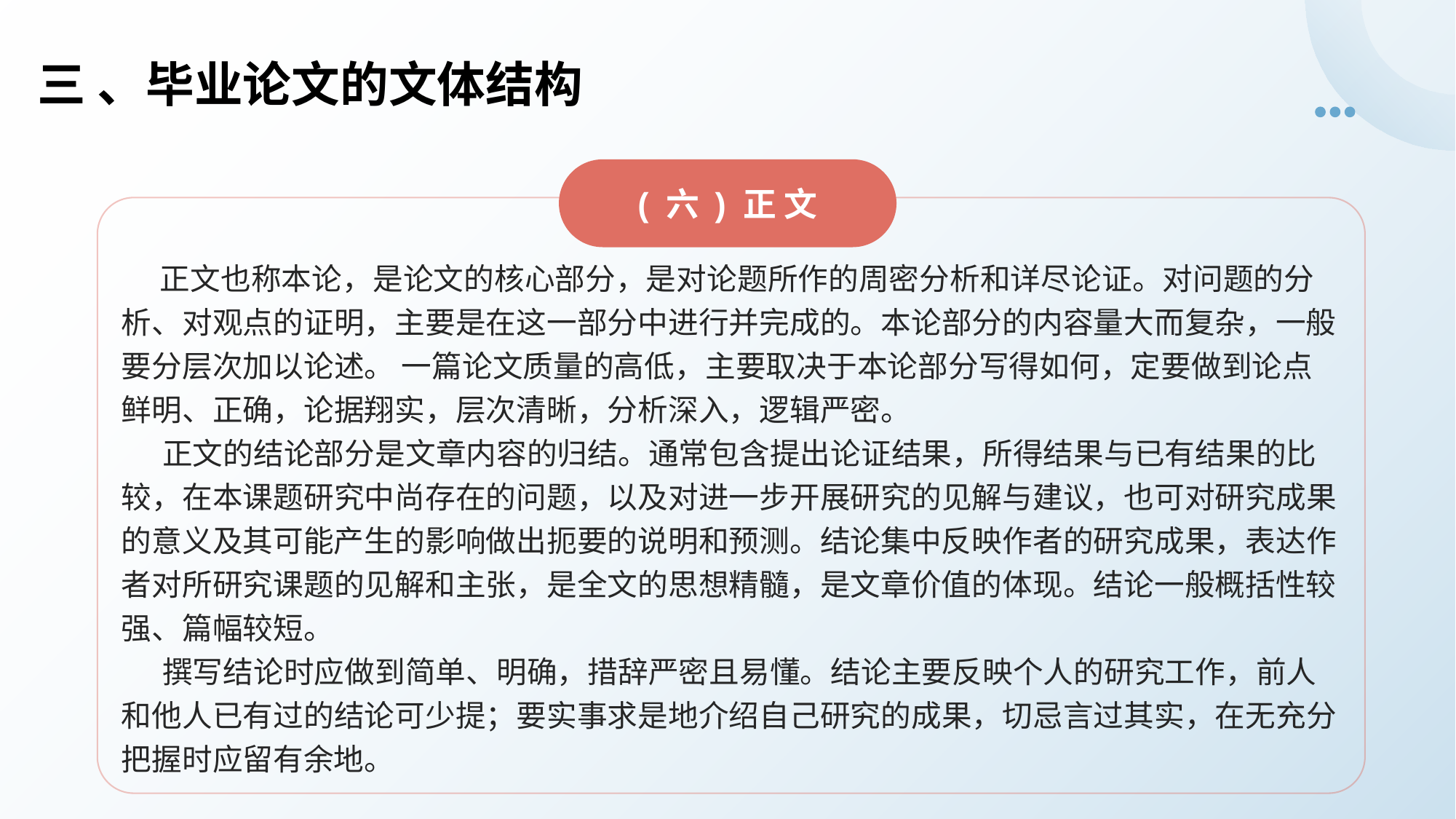

# 三 、毕业论文的文体结构
( 六 ) 正 文

     正文也称本论，是论文的核心部分，是对论题所作的周密分析和详尽论证。对问题的分析、对观点的证明，主要是在这一部分中进行并完成的。本论部分的内容量大而复杂，一般要分层次加以论述。 一篇论文质量的高低，主要取决于本论部分写得如何，定要做到论点鲜明、正确，论据翔实，层次清晰，分析深入，逻辑严密。
     正文的结论部分是文章内容的归结。通常包含提出论证结果，所得结果与已有结果的比较，在本课题研究中尚存在的问题，以及对进一步开展研究的见解与建议，也可对研究成果的意义及其可能产生的影响做出扼要的说明和预测。结论集中反映作者的研究成果，表达作者对所研究课题的见解和主张，是全文的思想精髓，是文章价值的体现。结论一般概括性较强、篇幅较短。
     撰写结论时应做到简单、明确，措辞严密且易懂。结论主要反映个人的研究工作，前人和他人已有过的结论可少提；要实事求是地介绍自己研究的成果，切忌言过其实，在无充分把握时应留有余地。